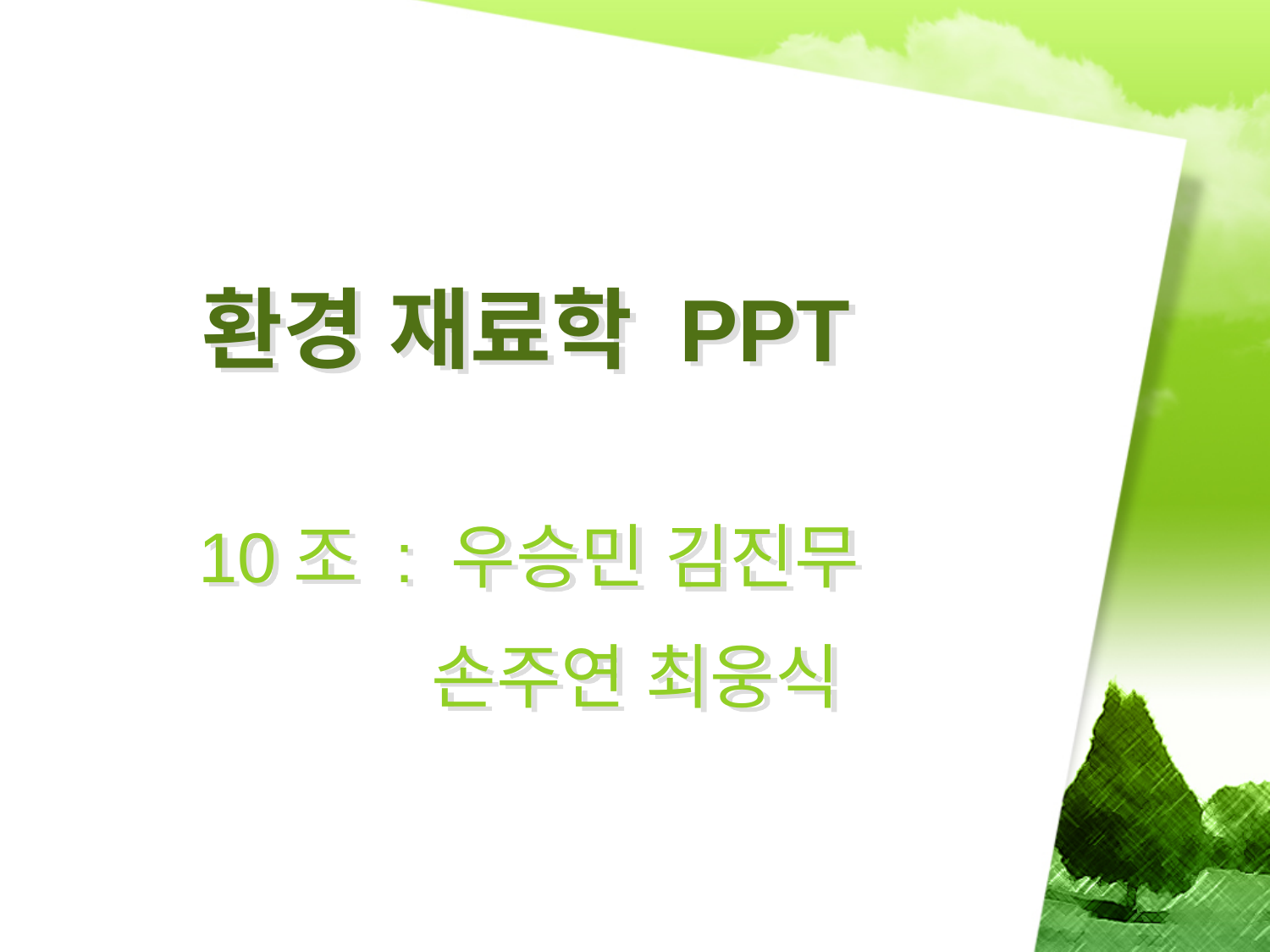

환경 재료학 PPT
10조 : 우승민 김진무
         손주연 최웅식